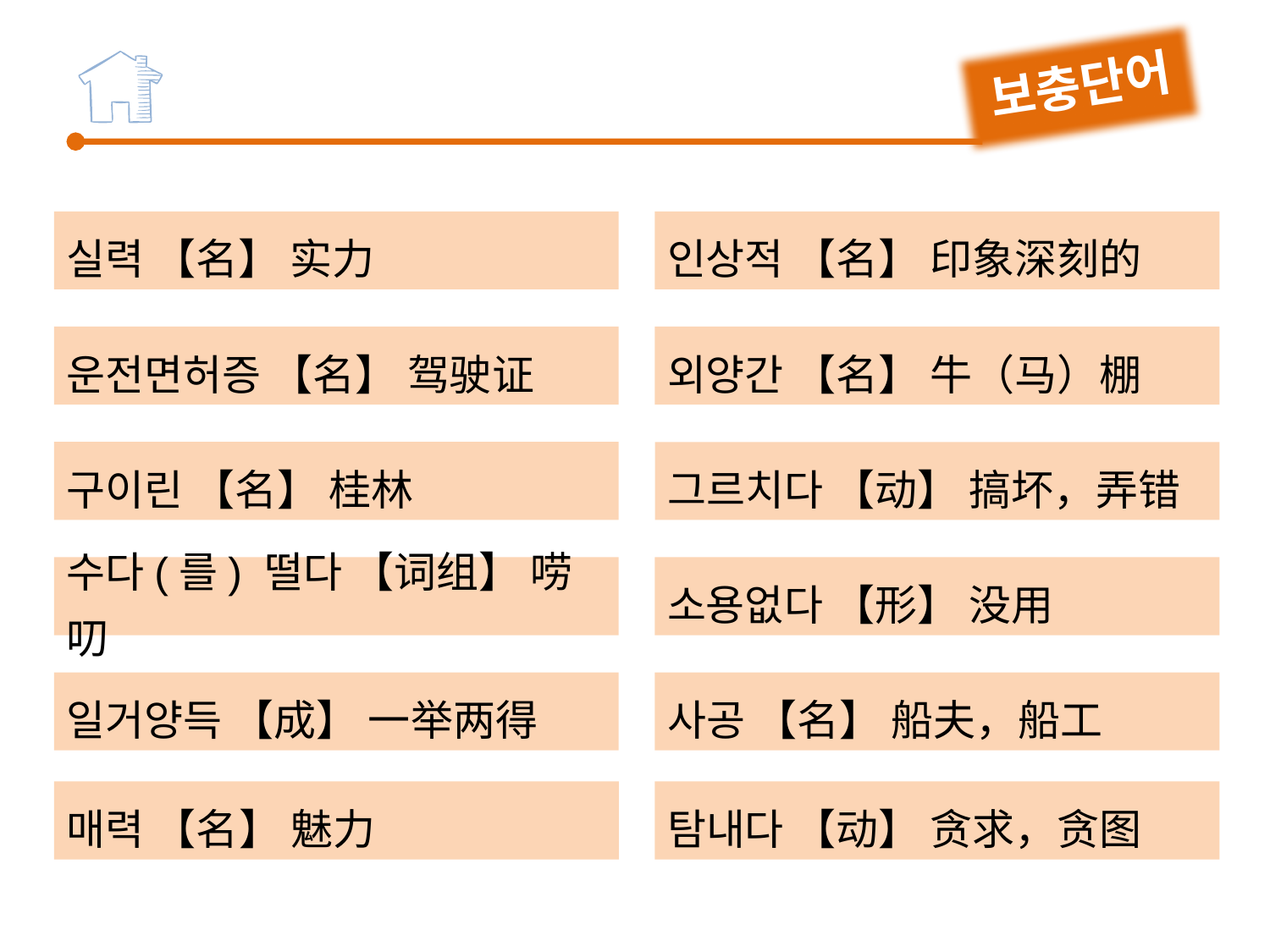

보충단어

실력 【名】 实力
인상적 【名】 印象深刻的
외양간 【名】 牛（马）棚
운전면허증 【名】 驾驶证
구이린 【名】 桂林
그르치다 【动】 搞坏，弄错
수다(를) 떨다 【词组】 唠叨
소용없다 【形】 没用
사공 【名】 船夫，船工
일거양득 【成】 一举两得
매력 【名】 魅力
탐내다 【动】 贪求，贪图